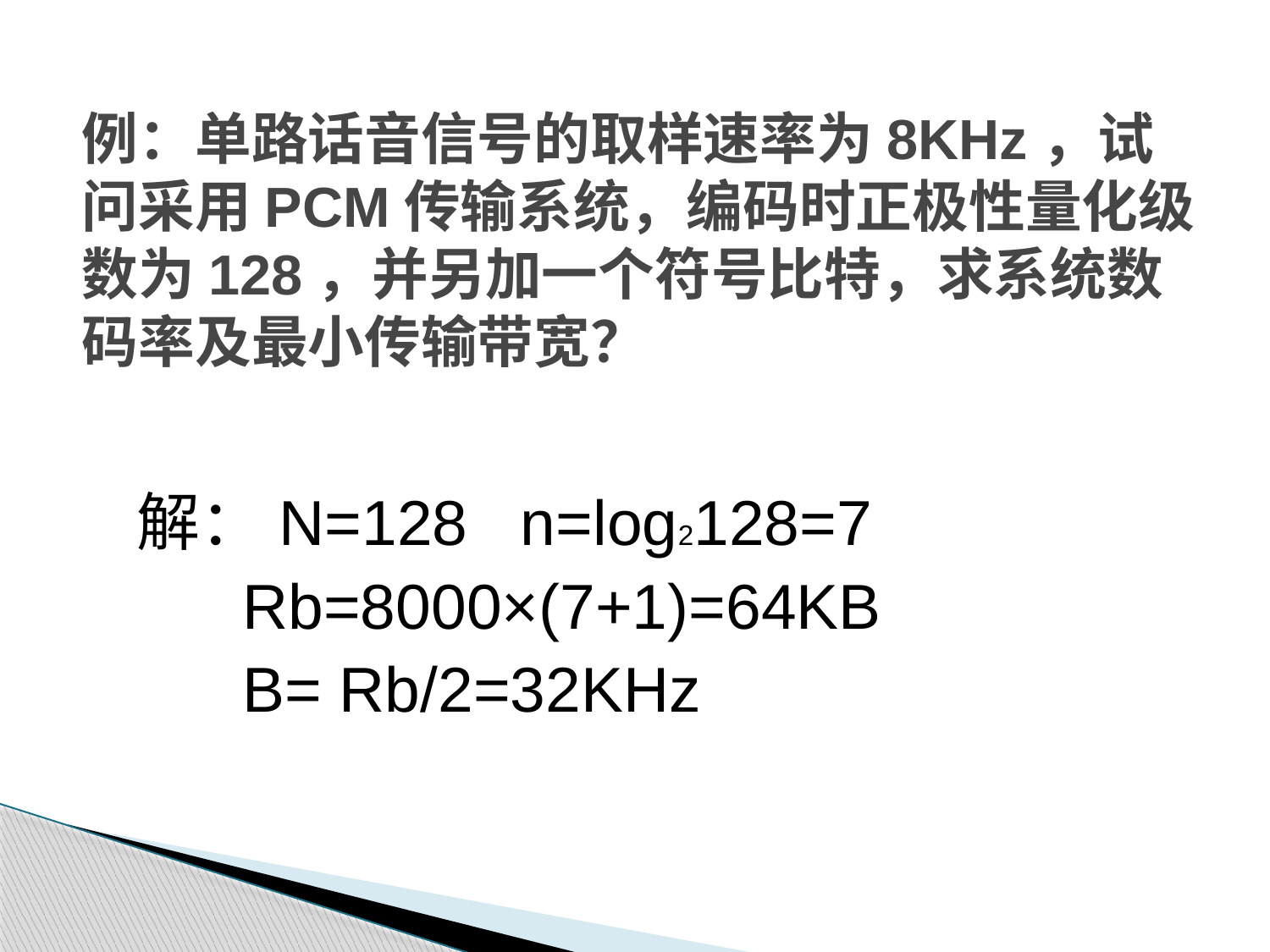

# 例：单路话音信号的取样速率为8KHz，试问采用PCM传输系统，编码时正极性量化级数为128，并另加一个符号比特，求系统数码率及最小传输带宽？
解：N=128   n=log2128=7
      Rb=8000×(7+1)=64KB
      B= Rb/2=32KHz